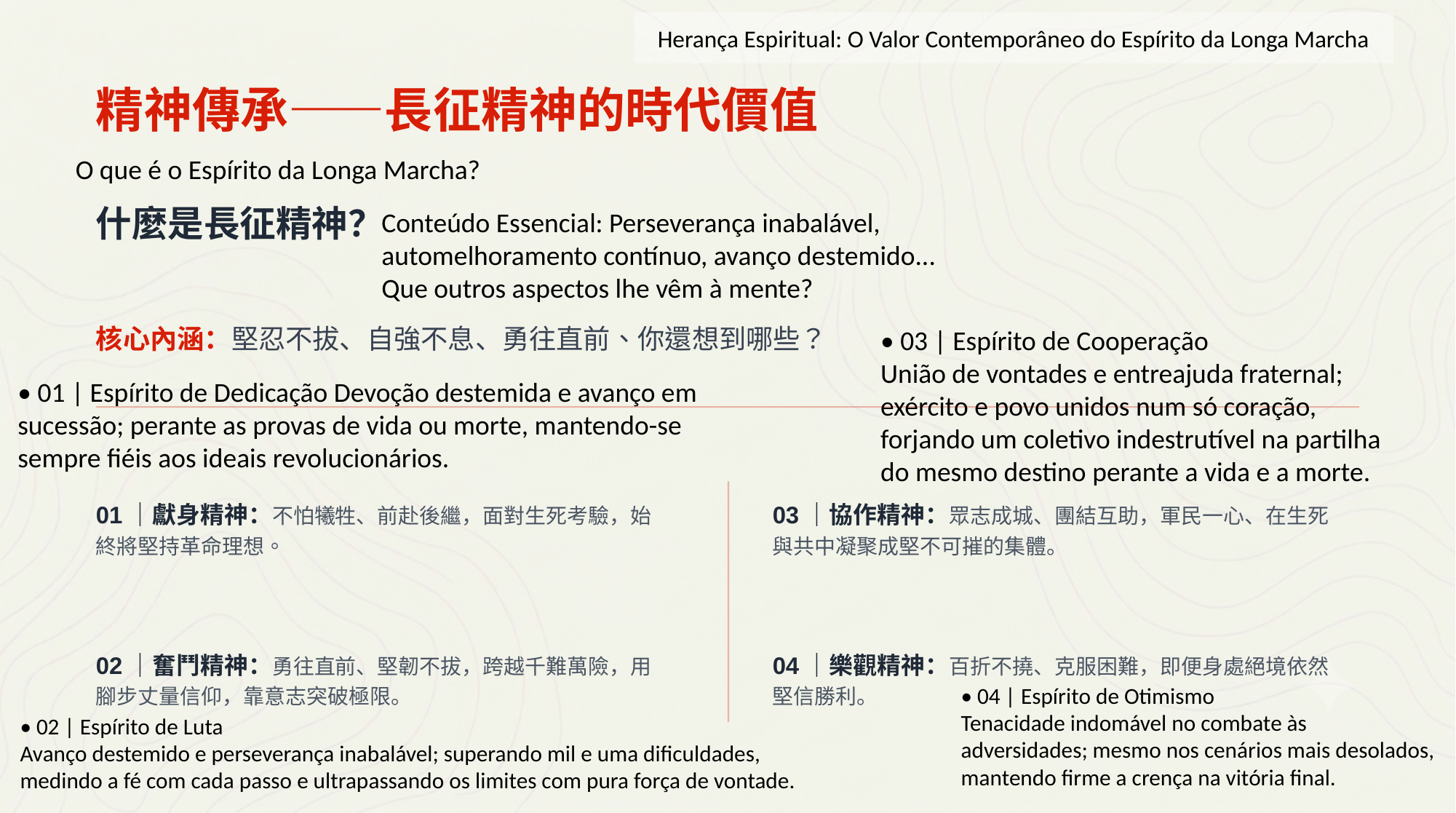

Herança Espiritual: O Valor Contemporâneo do Espírito da Longa Marcha
精神傳承——長征精神的時代價值
O que é o Espírito da Longa Marcha?
什麼是長征精神？
Conteúdo Essencial: Perseverança inabalável, automelhoramento contínuo, avanço destemido...
Que outros aspectos lhe vêm à mente?
核心內涵：堅忍不拔、自強不息、勇往直前、你還想到哪些？
• 03 | Espírito de Cooperação
União de vontades e entreajuda fraternal;
exército e povo unidos num só coração,
forjando um coletivo indestrutível na partilha
do mesmo destino perante a vida e a morte.
• 01 | Espírito de Dedicação Devoção destemida e avanço em sucessão; perante as provas de vida ou morte, mantendo-se sempre fiéis aos ideais revolucionários.

01｜獻身精神：不怕犧牲、前赴後繼，面對生死考驗，始終將堅持革命理想。
03｜協作精神：眾志成城、團結互助，軍民一心、在生死與共中凝聚成堅不可摧的集體。

02｜奮鬥精神：勇往直前、堅韌不拔，跨越千難萬險，用腳步丈量信仰，靠意志突破極限。
04｜樂觀精神：百折不撓、克服困難，即便身處絕境依然堅信勝利。
• 04 | Espírito de Otimismo
Tenacidade indomável no combate às adversidades; mesmo nos cenários mais desolados, mantendo firme a crença na vitória final.
• 02 | Espírito de Luta
Avanço destemido e perseverança inabalável; superando mil e uma dificuldades,
medindo a fé com cada passo e ultrapassando os limites com pura força de vontade.